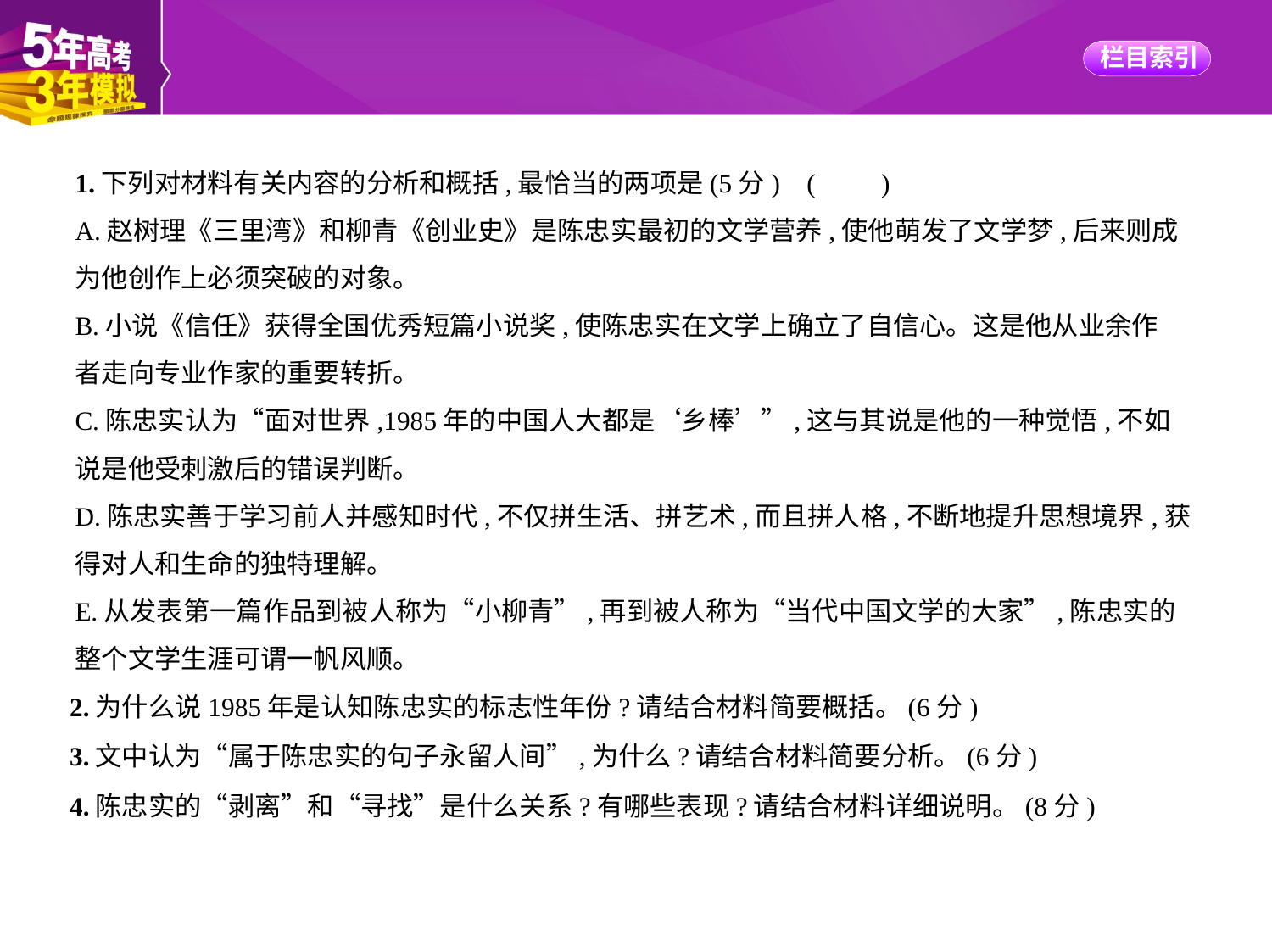

1.下列对材料有关内容的分析和概括,最恰当的两项是(5分) (　　)
A.赵树理《三里湾》和柳青《创业史》是陈忠实最初的文学营养,使他萌发了文学梦,后来则成
为他创作上必须突破的对象。
B.小说《信任》获得全国优秀短篇小说奖,使陈忠实在文学上确立了自信心。这是他从业余作
者走向专业作家的重要转折。
C.陈忠实认为“面对世界,1985年的中国人大都是‘乡棒’”,这与其说是他的一种觉悟,不如
说是他受刺激后的错误判断。
D.陈忠实善于学习前人并感知时代,不仅拼生活、拼艺术,而且拼人格,不断地提升思想境界,获
得对人和生命的独特理解。
E.从发表第一篇作品到被人称为“小柳青”,再到被人称为“当代中国文学的大家”,陈忠实的
整个文学生涯可谓一帆风顺。
2.为什么说1985年是认知陈忠实的标志性年份?请结合材料简要概括。(6分)
3.文中认为“属于陈忠实的句子永留人间”,为什么?请结合材料简要分析。(6分)
4.陈忠实的“剥离”和“寻找”是什么关系?有哪些表现?请结合材料详细说明。(8分)